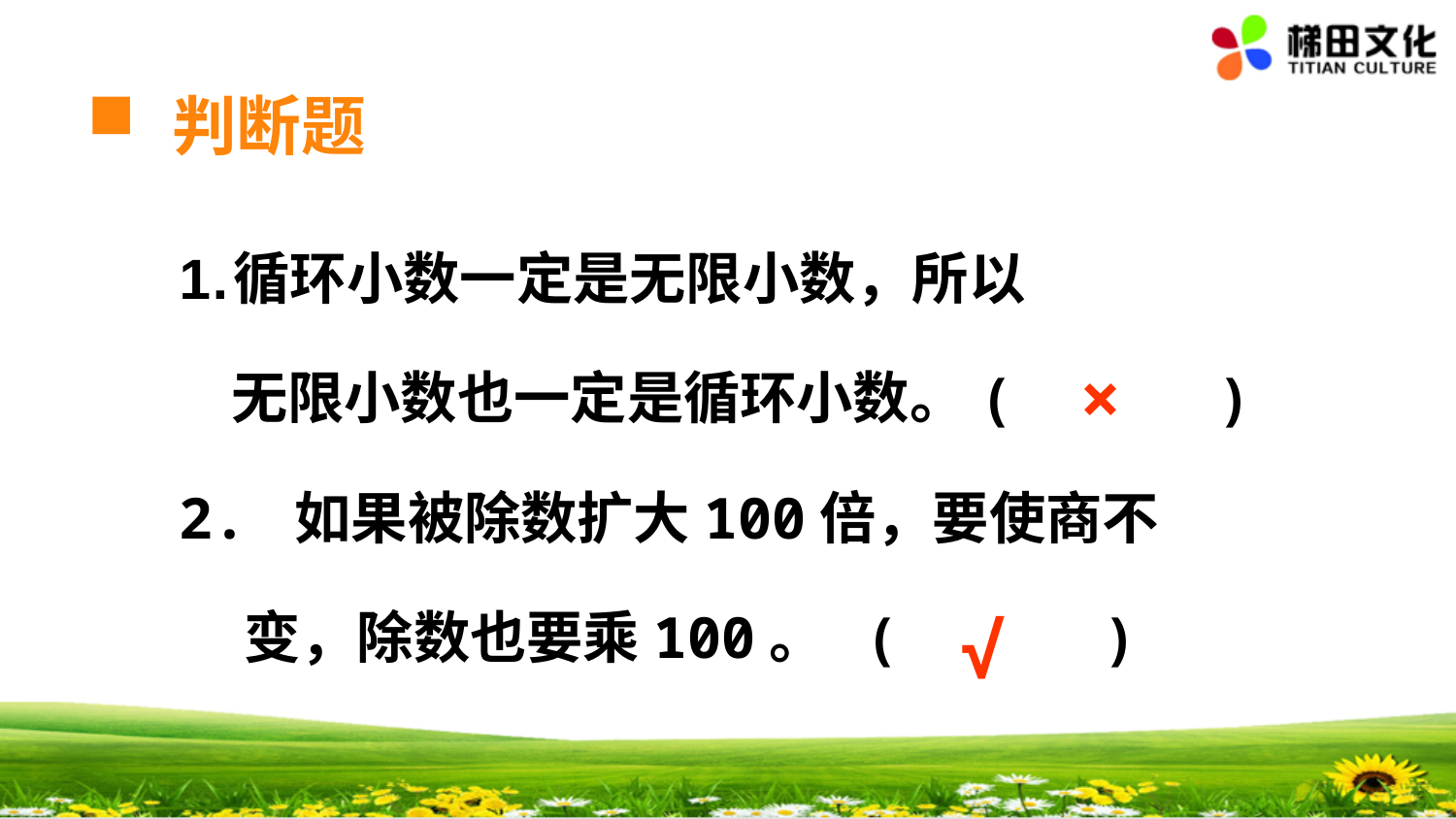

判断题
循环小数一定是无限小数，所以
   无限小数也一定是循环小数。(      )
2. 如果被除数扩大100倍，要使商不
    变，除数也要乘100。  (      )
×
√